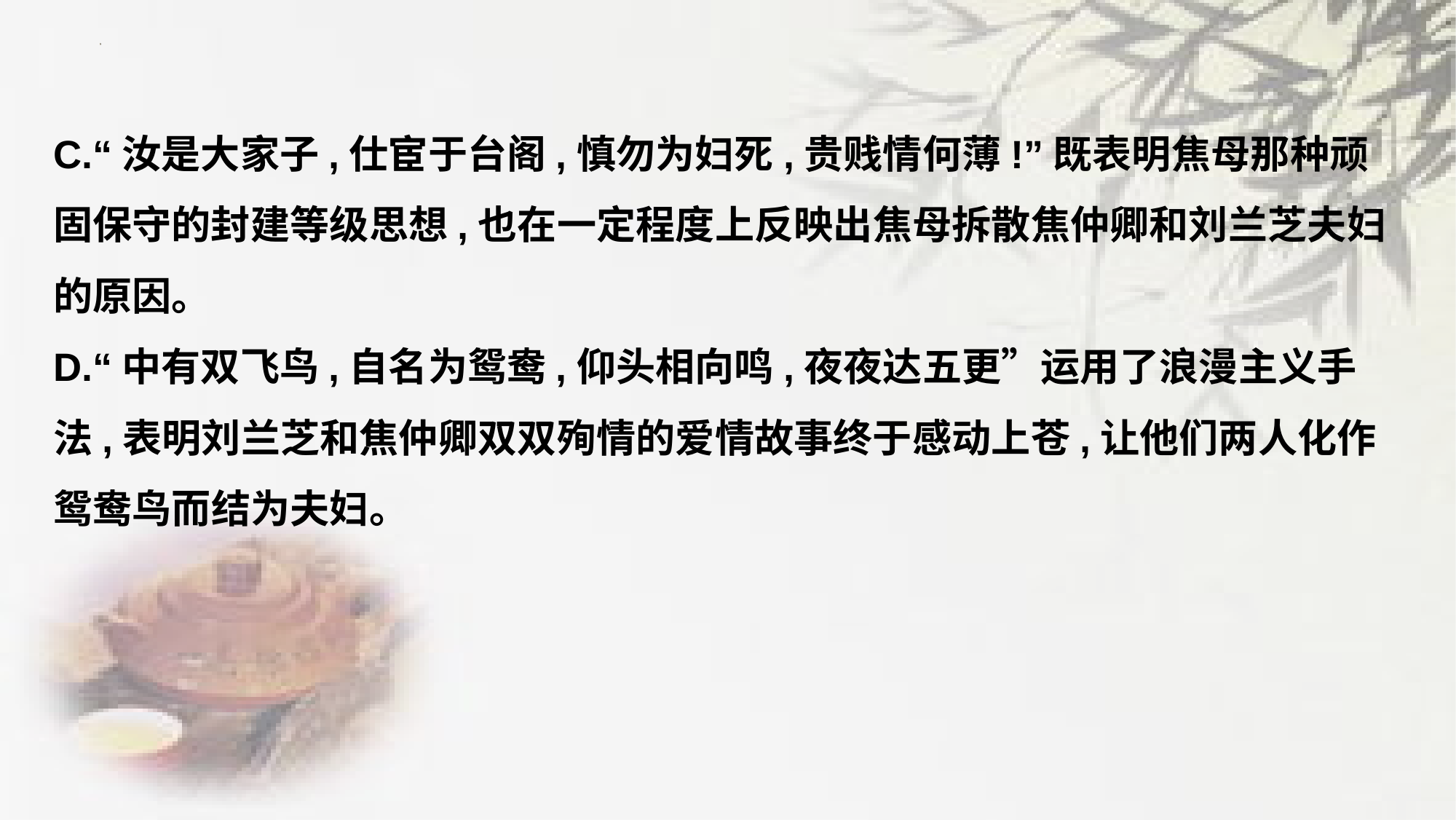

C.“汝是大家子,仕宦于台阁,慎勿为妇死,贵贱情何薄!”既表明焦母那种顽固保守的封建等级思想,也在一定程度上反映出焦母拆散焦仲卿和刘兰芝夫妇的原因。
D.“中有双飞鸟,自名为鸳鸯,仰头相向鸣,夜夜达五更”运用了浪漫主义手法,表明刘兰芝和焦仲卿双双殉情的爱情故事终于感动上苍,让他们两人化作鸳鸯鸟而结为夫妇。